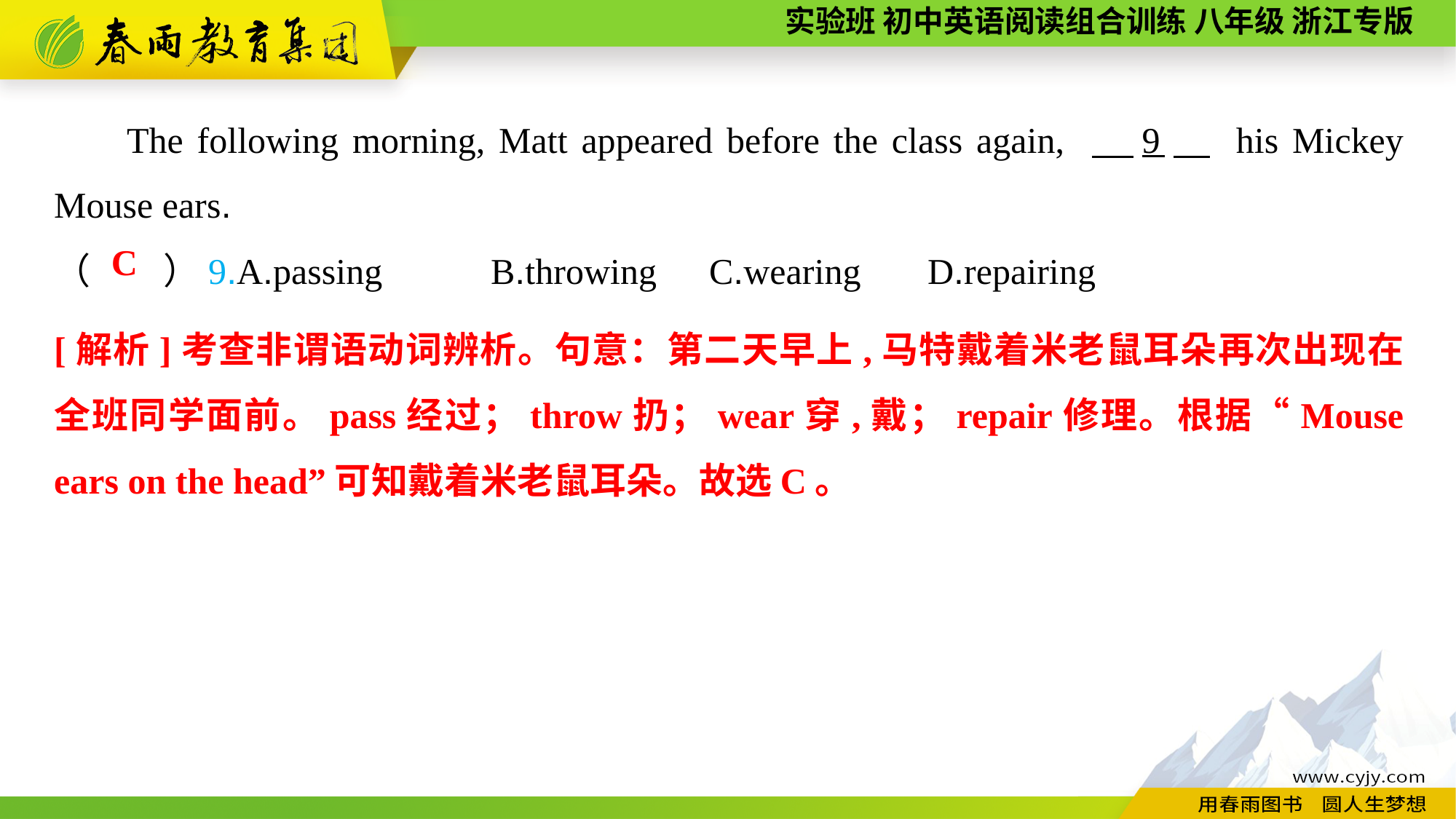

The following morning, Matt appeared before the class again, 　9　 his Mickey Mouse ears.
（　　）9.A.passing	B.throwing	C.wearing	D.repairing
C
[解析]考查非谓语动词辨析。句意：第二天早上,马特戴着米老鼠耳朵再次出现在全班同学面前。pass经过；throw扔；wear穿,戴；repair修理。根据“Mouse ears on the head”可知戴着米老鼠耳朵。故选C。